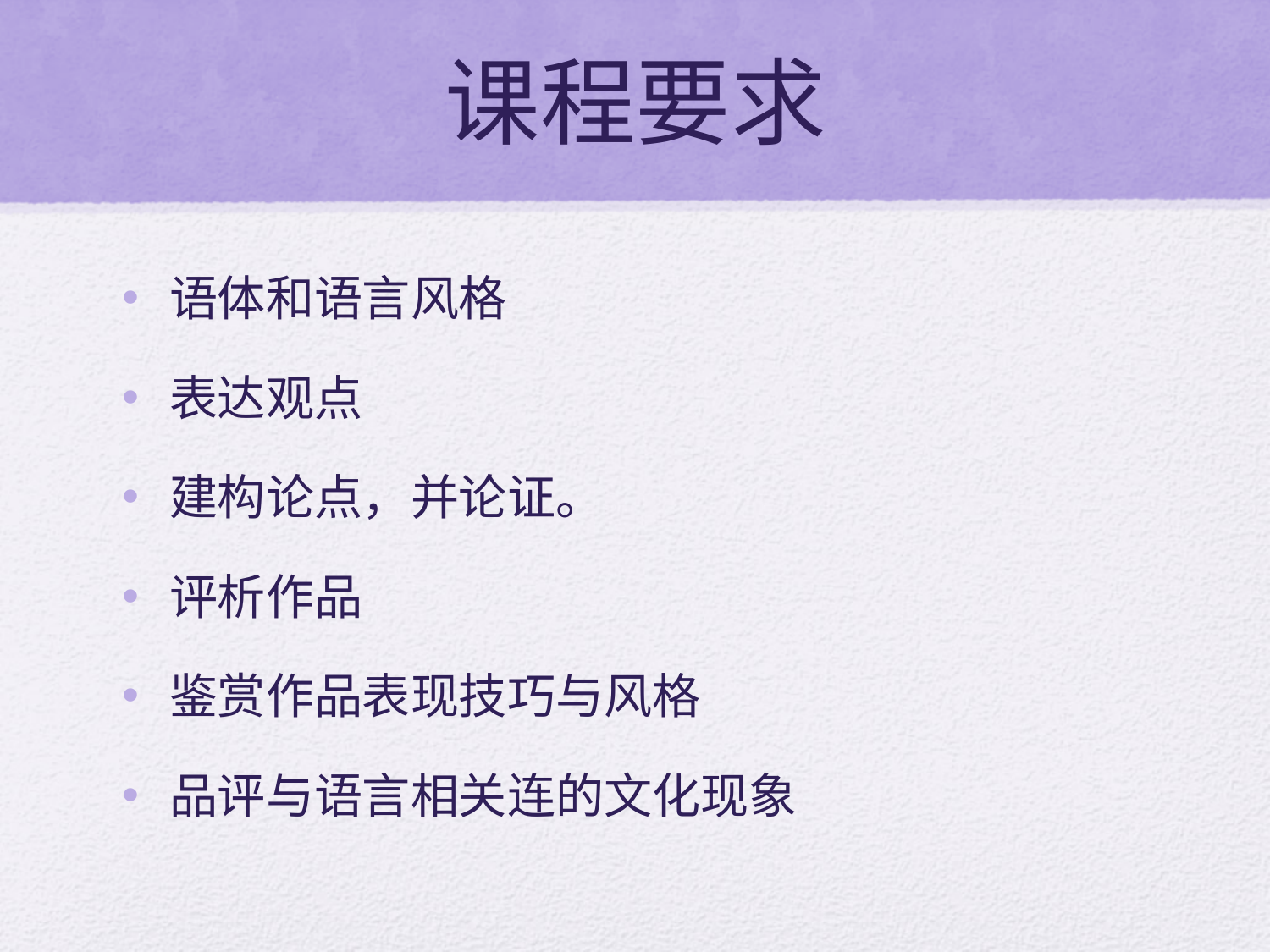

# 课程要求

语体和语言风格
表达观点
建构论点，并论证。
评析作品
鉴赏作品表现技巧与风格
品评与语言相关连的文化现象